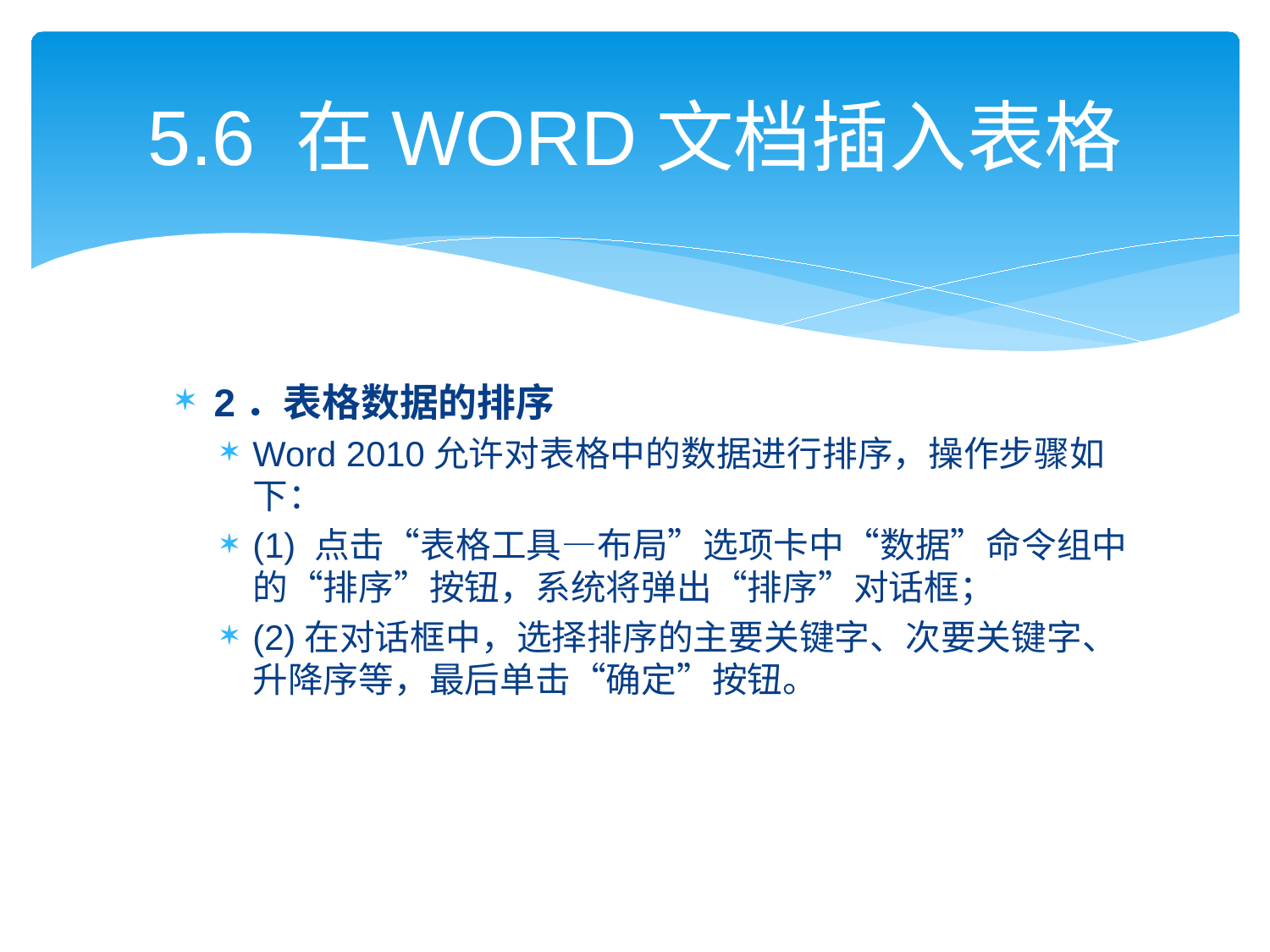

# 5.6 在WORD文档插入表格
2．表格数据的排序
Word 2010允许对表格中的数据进行排序，操作步骤如下：
(1) 点击“表格工具—布局”选项卡中“数据”命令组中的“排序”按钮，系统将弹出“排序”对话框；
(2)在对话框中，选择排序的主要关键字、次要关键字、升降序等，最后单击“确定”按钮。